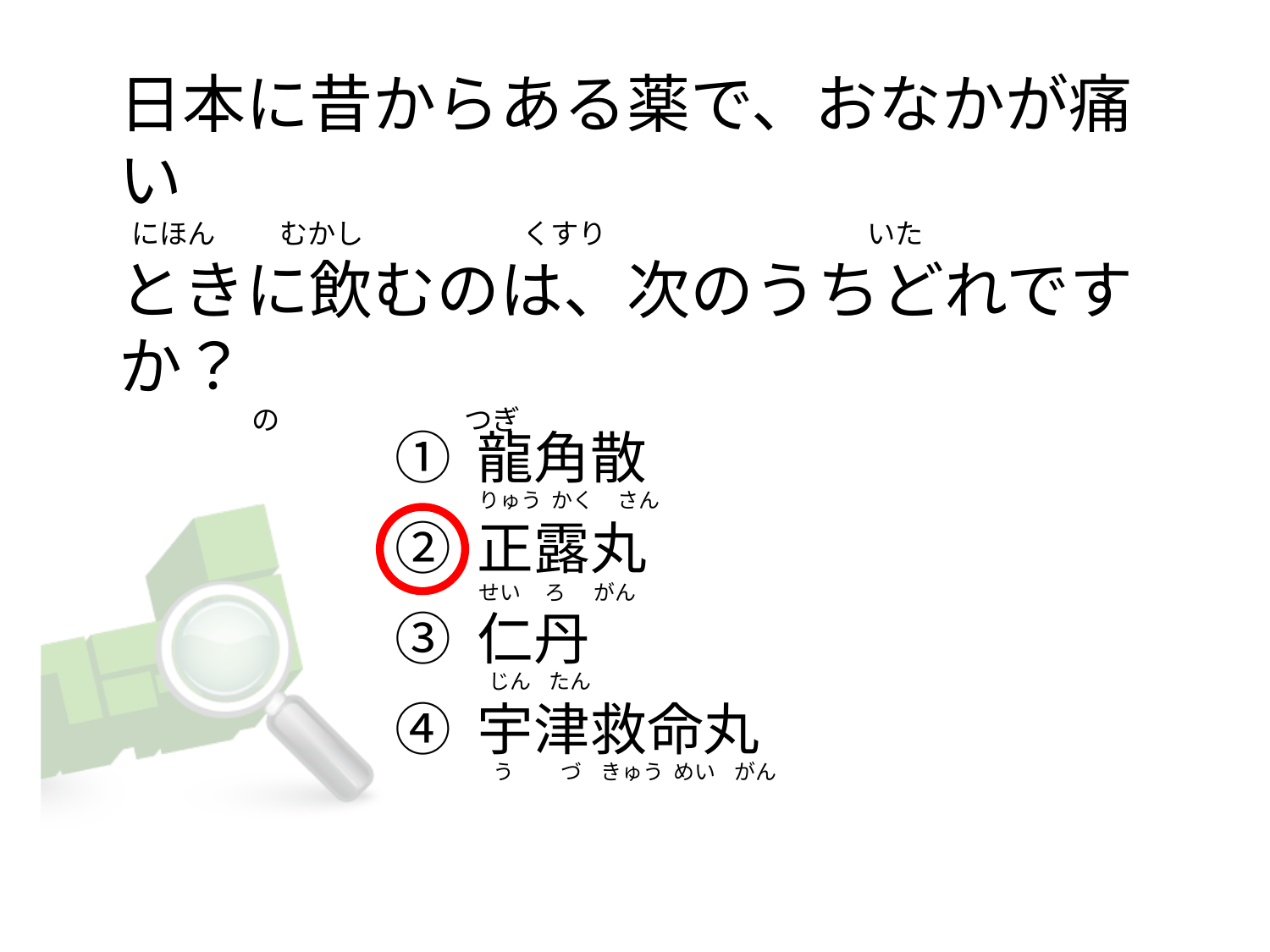

# 日本に昔からある薬で、おなかが痛い   にほん          むかし                         くすり                                         いた ときに飲むのは、次のうちどれですか？                      の                             つぎ
① 龍角散
② 正露丸
③ 仁丹
④ 宇津救命丸
りゅう  かく     さん

せい     ろ      がん
 じん    たん
  う          づ    きゅう  めい    がん